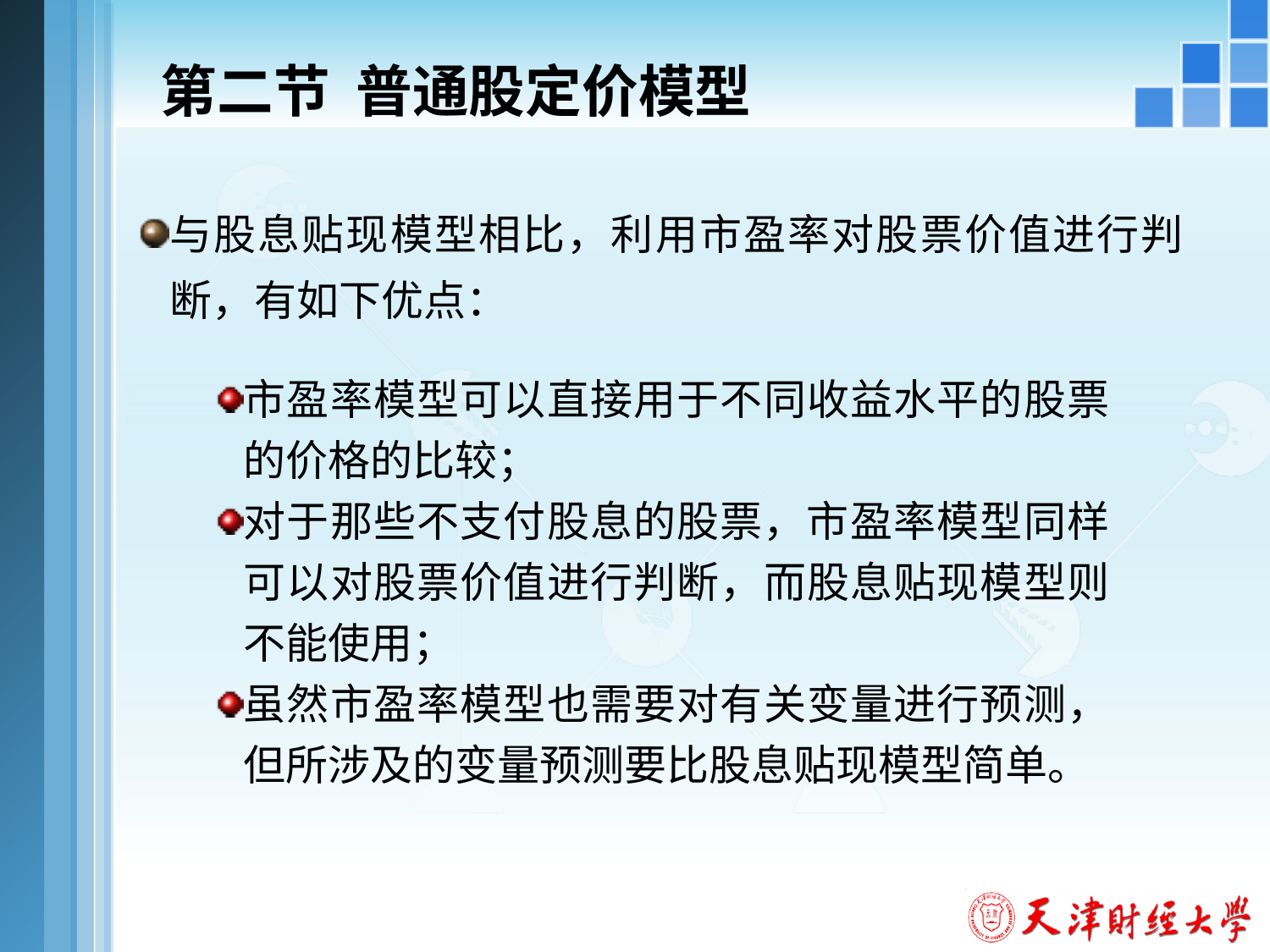

# 第二节  普通股定价模型
与股息贴现模型相比，利用市盈率对股票价值进行判断，有如下优点：
市盈率模型可以直接用于不同收益水平的股票的价格的比较；
对于那些不支付股息的股票，市盈率模型同样可以对股票价值进行判断，而股息贴现模型则不能使用；
虽然市盈率模型也需要对有关变量进行预测，但所涉及的变量预测要比股息贴现模型简单。